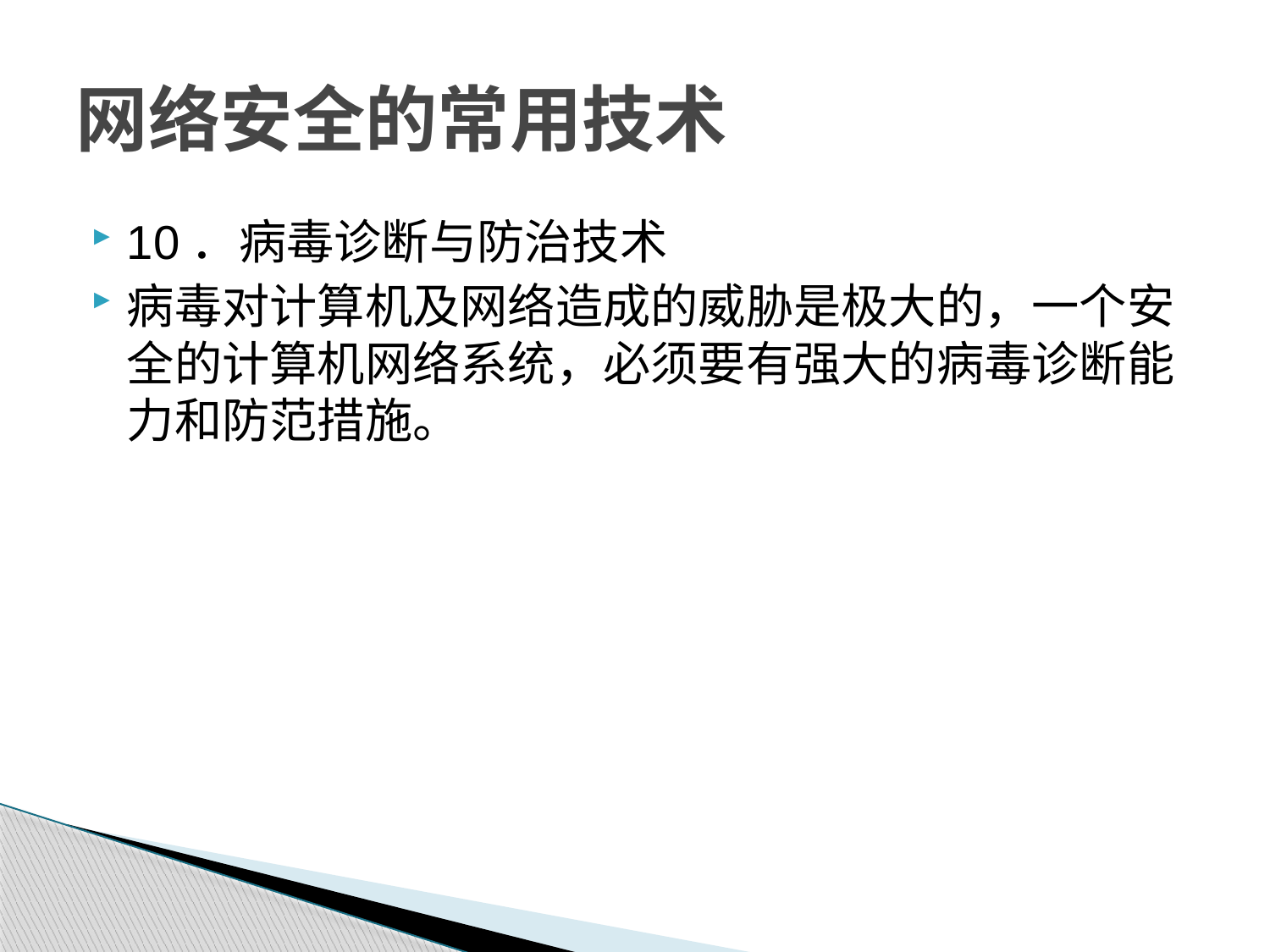

# 网络安全的常用技术
10．病毒诊断与防治技术
病毒对计算机及网络造成的威胁是极大的，一个安全的计算机网络系统，必须要有强大的病毒诊断能力和防范措施。